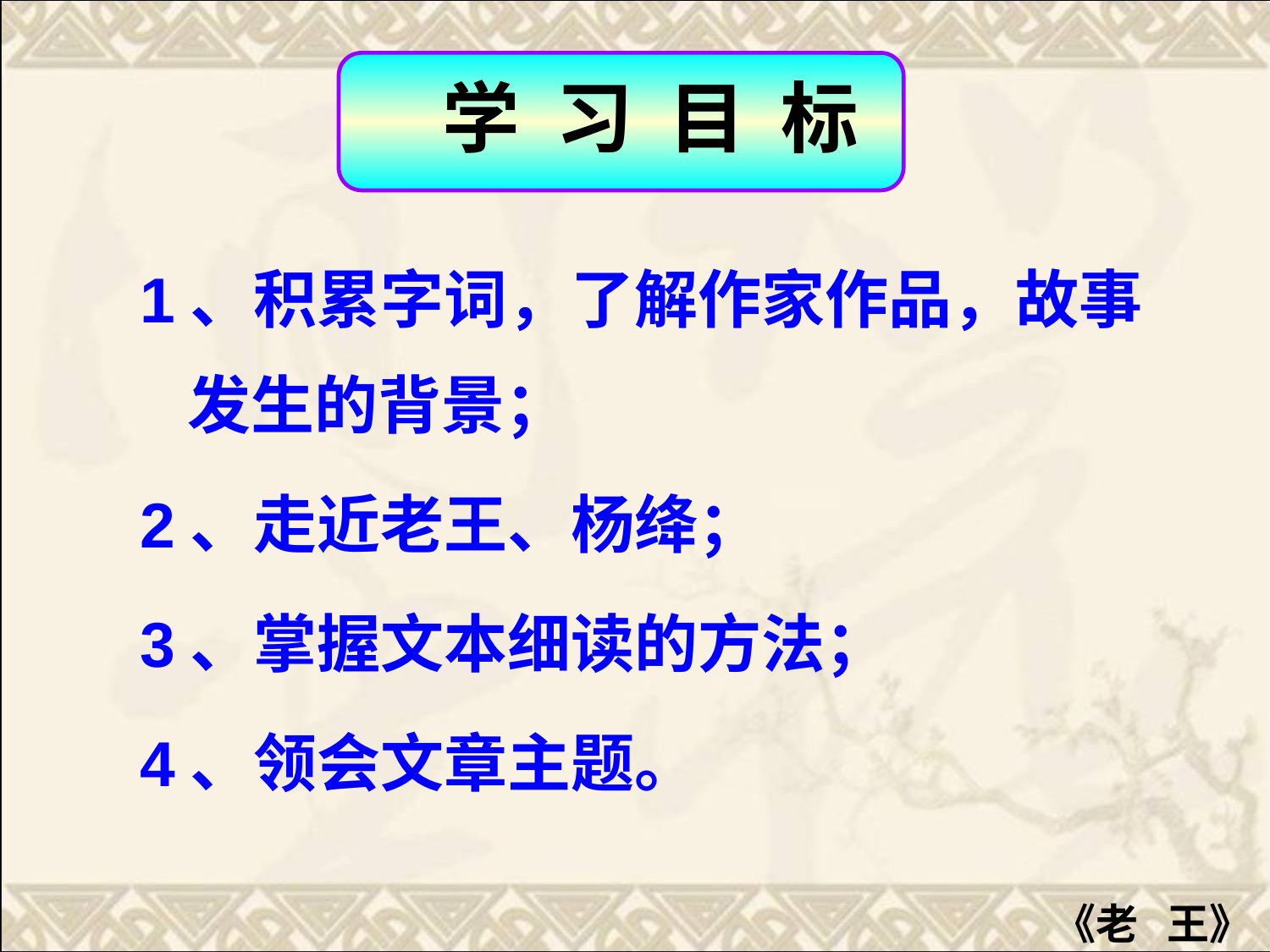

学  习  目  标
1、积累字词，了解作家作品，故事发生的背景；
2、走近老王、杨绛；
3、掌握文本细读的方法；
4、领会文章主题。
《老   王》